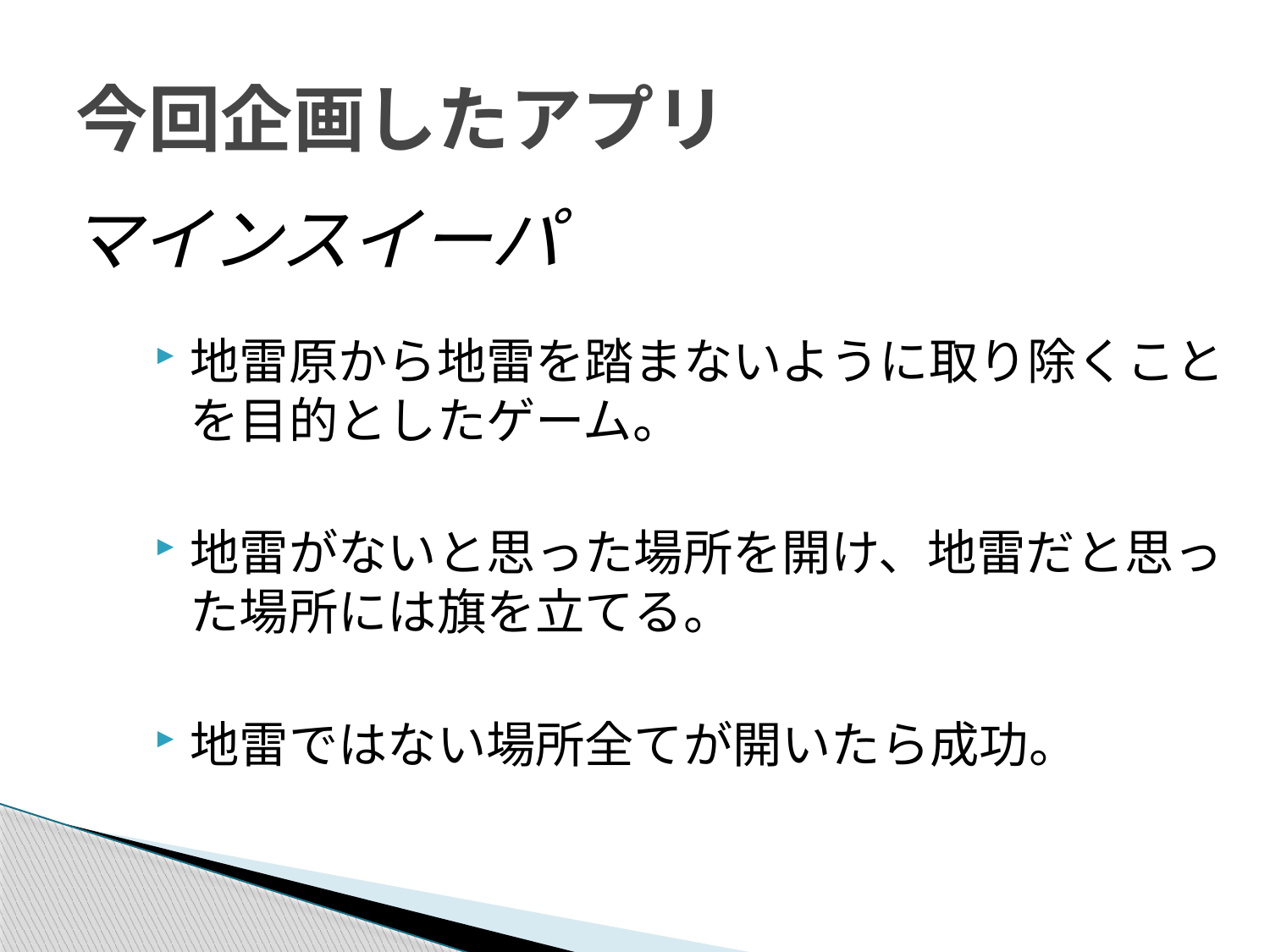

# 今回企画したアプリ
マインスイーパ
地雷原から地雷を踏まないように取り除くことを目的としたゲーム。

地雷がないと思った場所を開け、地雷だと思った場所には旗を立てる。

地雷ではない場所全てが開いたら成功。